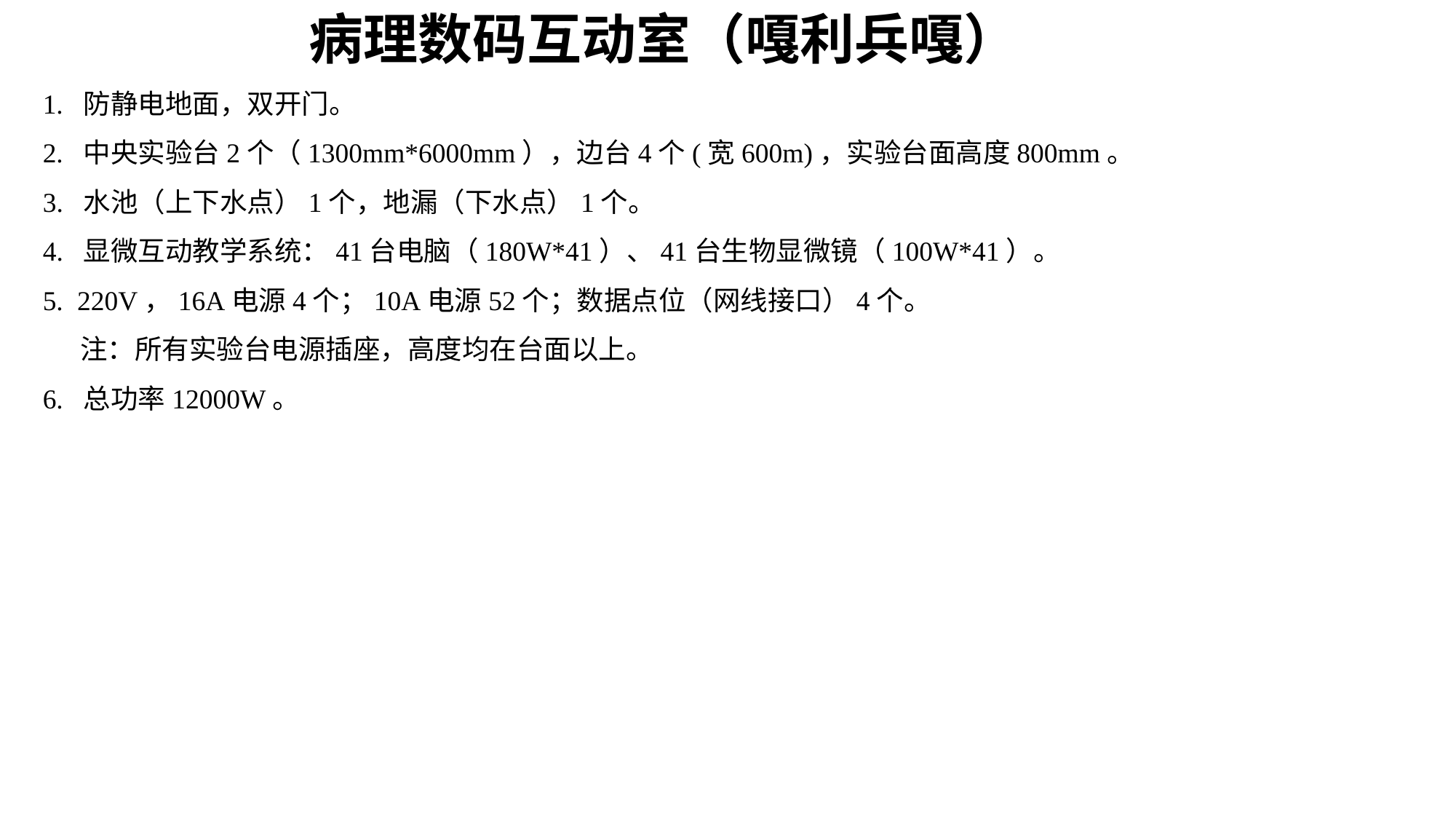

病理数码互动室（嘎利兵嘎）
1.  防静电地面，双开门。
2.  中央实验台2个（1300mm*6000mm），边台4个(宽600m)，实验台面高度800mm。
3.  水池（上下水点）1个，地漏（下水点）1个。
4.  显微互动教学系统：41台电脑（180W*41）、41台生物显微镜（100W*41）。
5.  220V，16A电源4个；10A电源52个；数据点位（网线接口）4个。
     注：所有实验台电源插座，高度均在台面以上。
6.  总功率12000W。